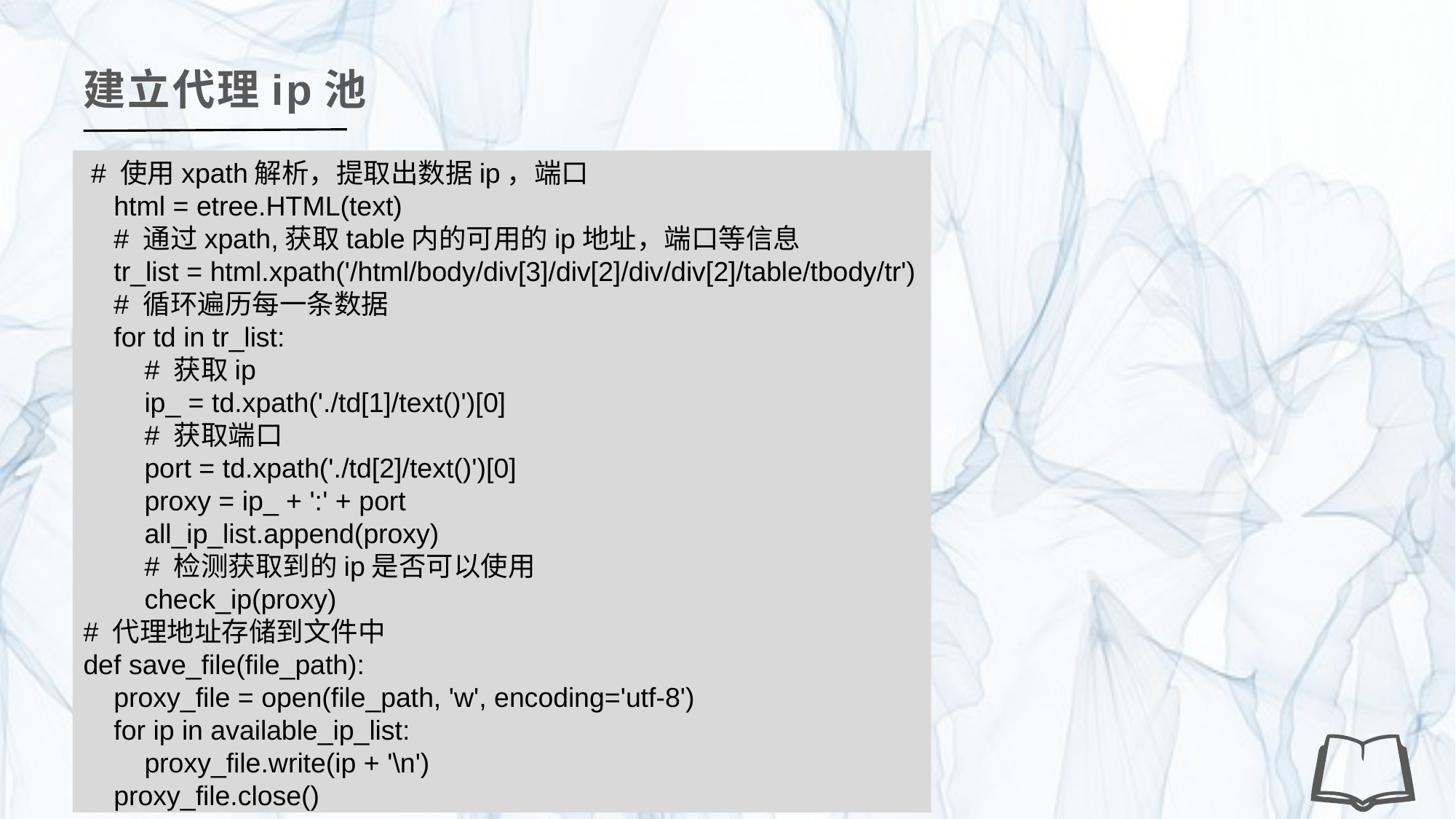

建立代理ip池
 # 使用xpath解析，提取出数据ip，端口
    html = etree.HTML(text)
    # 通过xpath,获取table内的可用的ip地址，端口等信息
    tr_list = html.xpath('/html/body/div[3]/div[2]/div/div[2]/table/tbody/tr')
    # 循环遍历每一条数据
    for td in tr_list:
        # 获取ip
        ip_ = td.xpath('./td[1]/text()')[0]
        # 获取端口
        port = td.xpath('./td[2]/text()')[0]
        proxy = ip_ + ':' + port
        all_ip_list.append(proxy)
        # 检测获取到的ip是否可以使用
        check_ip(proxy)
# 代理地址存储到文件中
def save_file(file_path):
    proxy_file = open(file_path, 'w', encoding='utf-8')
    for ip in available_ip_list:
        proxy_file.write(ip + '\n')
    proxy_file.close()

17